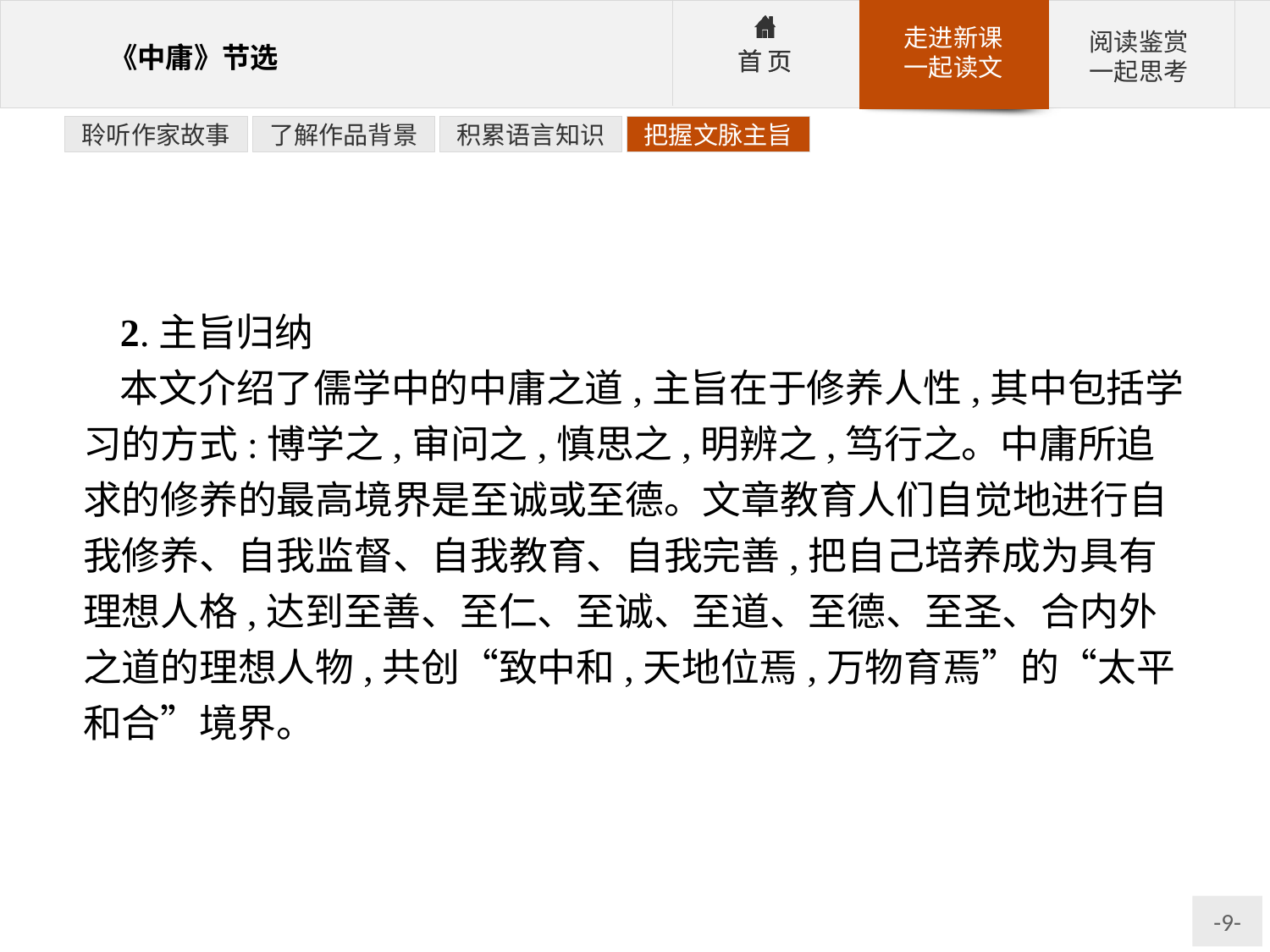

聆听作家故事
了解作品背景
积累语言知识
把握文脉主旨
2.主旨归纳
本文介绍了儒学中的中庸之道,主旨在于修养人性,其中包括学习的方式:博学之,审问之,慎思之,明辨之,笃行之。中庸所追求的修养的最高境界是至诚或至德。文章教育人们自觉地进行自我修养、自我监督、自我教育、自我完善,把自己培养成为具有理想人格,达到至善、至仁、至诚、至道、至德、至圣、合内外之道的理想人物,共创“致中和,天地位焉,万物育焉”的“太平和合”境界。